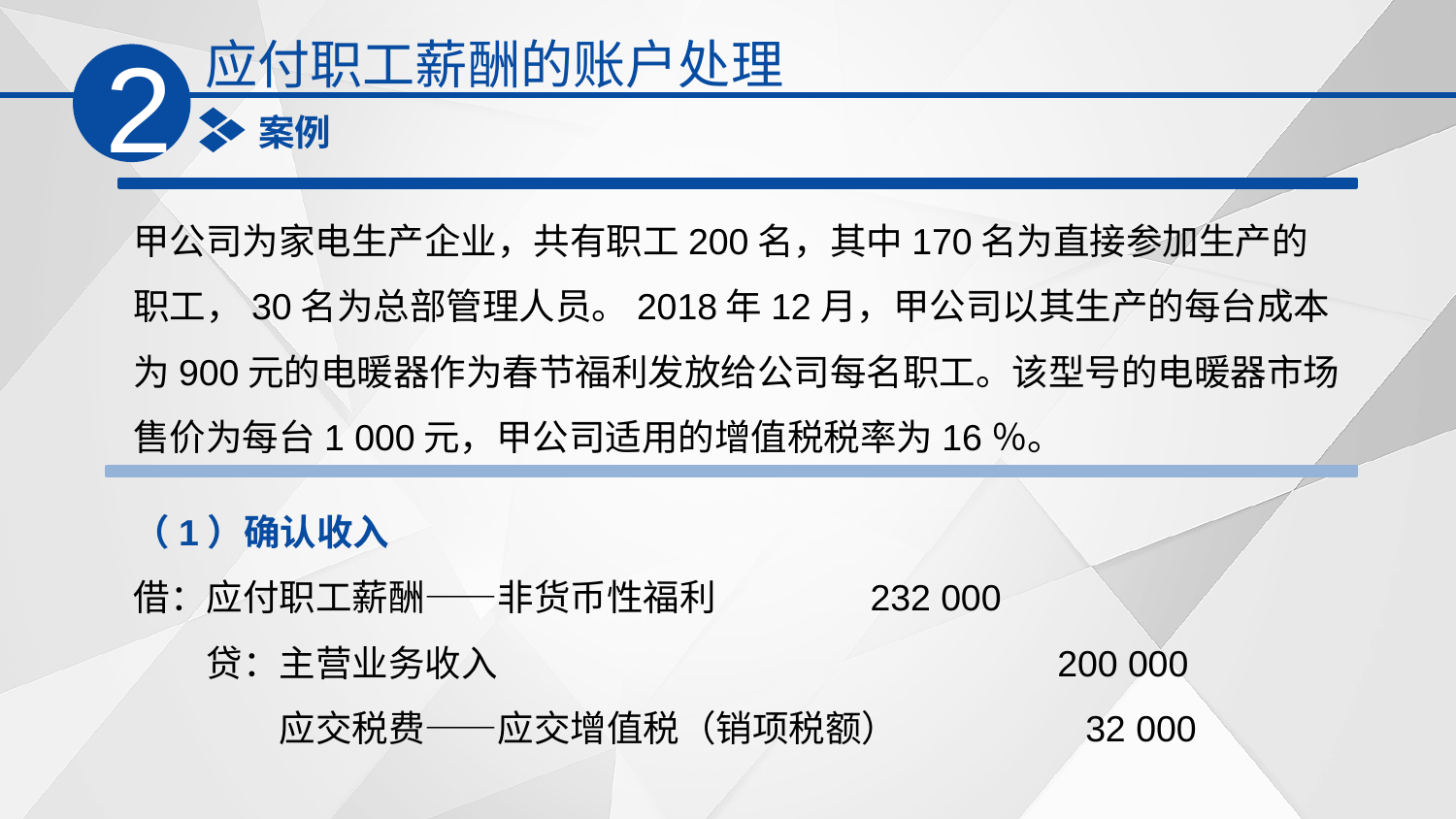

应付职工薪酬的账户处理
2

案例

甲公司为家电生产企业，共有职工200名，其中170名为直接参加生产的职工，30名为总部管理人员。2018年12月，甲公司以其生产的每台成本为900元的电暖器作为春节福利发放给公司每名职工。该型号的电暖器市场售价为每台1 000元，甲公司适用的增值税税率为16％。

（1）确认收入
借：应付职工薪酬——非货币性福利　　　　232 000
　　贷：主营业务收入　　　　　　　　　　　　　     　200 000
　　　　应交税费——应交增值税（销项税额）　　　　    32 000